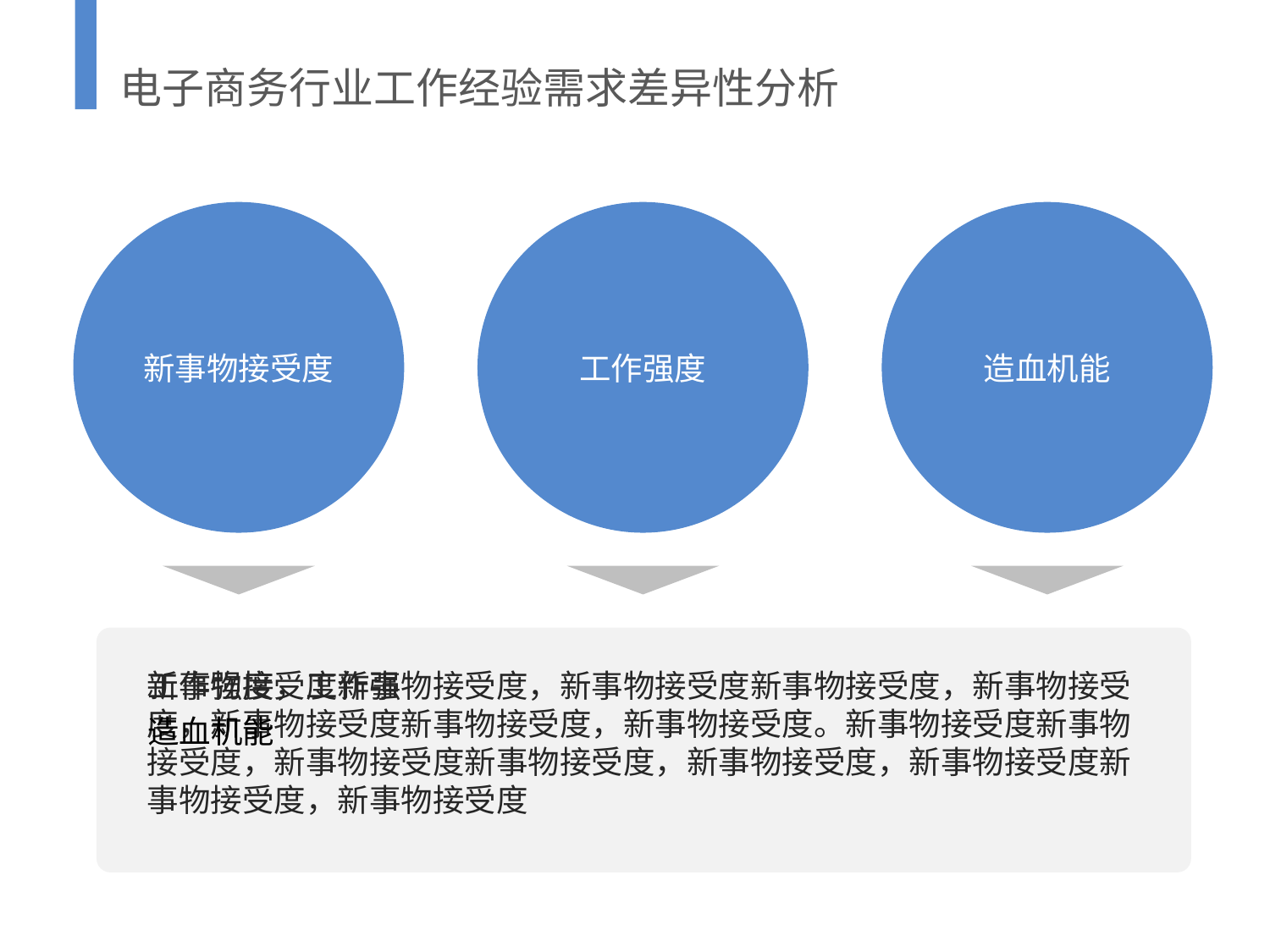

电子商务行业工作经验需求差异性分析
造血机能
新事物接受度
工作强度

新事物接受度新事物接受度，新事物接受度新事物接受度，新事物接受度，新事物接受度新事物接受度，新事物接受度。新事物接受度新事物接受度，新事物接受度新事物接受度，新事物接受度，新事物接受度新事物接受度，新事物接受度
工作强度，工作强
造血机能